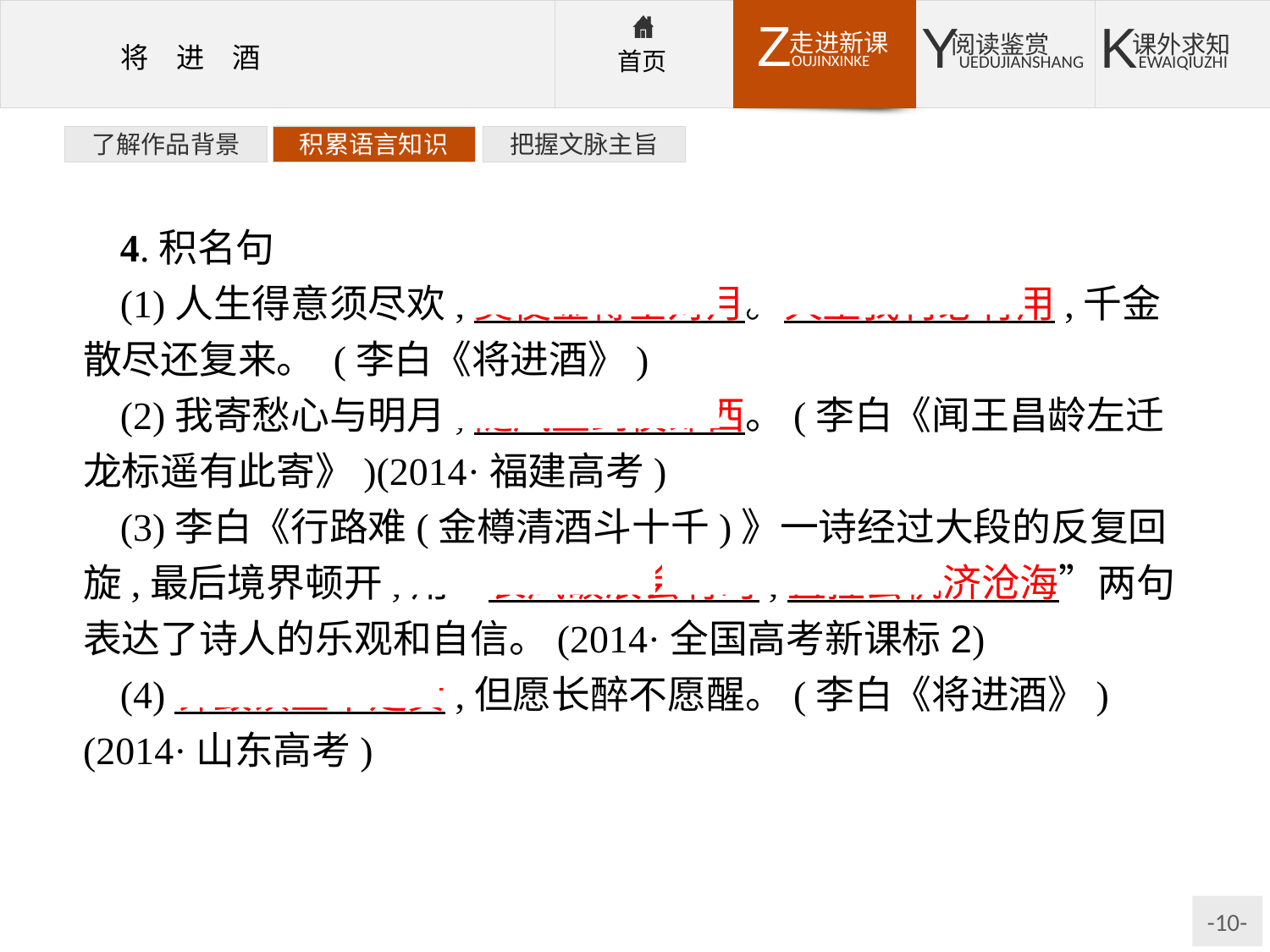

了解作品背景
积累语言知识
把握文脉主旨
4.积名句
(1)人生得意须尽欢,莫使金樽空对月。天生我材必有用,千金散尽还复来。 (李白《将进酒》)
(2)我寄愁心与明月,随风直到夜郎西。(李白《闻王昌龄左迁龙标遥有此寄》)(2014·福建高考)
(3)李白《行路难(金樽清酒斗十千)》一诗经过大段的反复回旋,最后境界顿开,用“长风破浪会有时,直挂云帆济沧海”两句表达了诗人的乐观和自信。(2014·全国高考新课标2)
(4)钟鼓馔玉不足贵,但愿长醉不愿醒。(李白《将进酒》)(2014·山东高考)